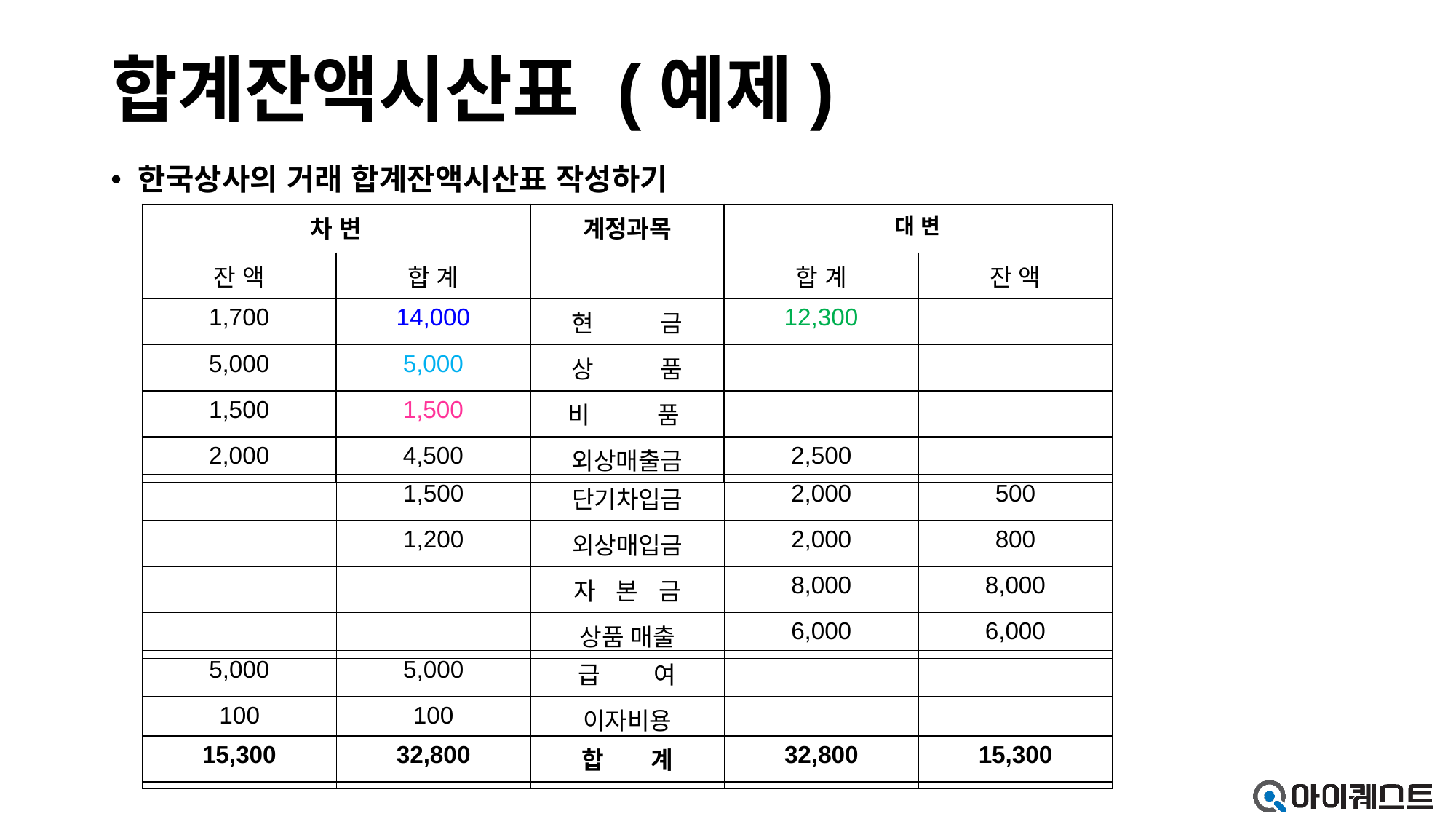

# 합계잔액시산표 (예제)
한국상사의 거래 합계잔액시산표 작성하기

| 차 변 |  | 계정과목 | 대 변 |  |
| --- | --- | --- | --- | --- |
| 잔 액 | 합 계 |  | 합 계 | 잔 액 |
| 1,700 | 14,000 | 현 금 | 12,300 |  |
| 5,000 | 5,000 | 상 품 |  |  |
| 1,500 | 1,500 | 비 품 |  |  |
| 2,000 | 4,500 | 외상매출금 | 2,500 |  |
|  | 1,500 | 단기차입금 | 2,000 | 500 |
| --- | --- | --- | --- | --- |
|  | 1,200 | 외상매입금 | 2,000 | 800 |
|  |  | 자 본 금 | 8,000 | 8,000 |
|  |  | 상품 매출 | 6,000 | 6,000 |
| 5,000 | 5,000 | 급 여 |  |  |
| --- | --- | --- | --- | --- |
| 100 | 100 | 이자비용 |  |  |
| 15,300 | 32,800 | 합 계 | 32,800 | 15,300 |
| --- | --- | --- | --- | --- |